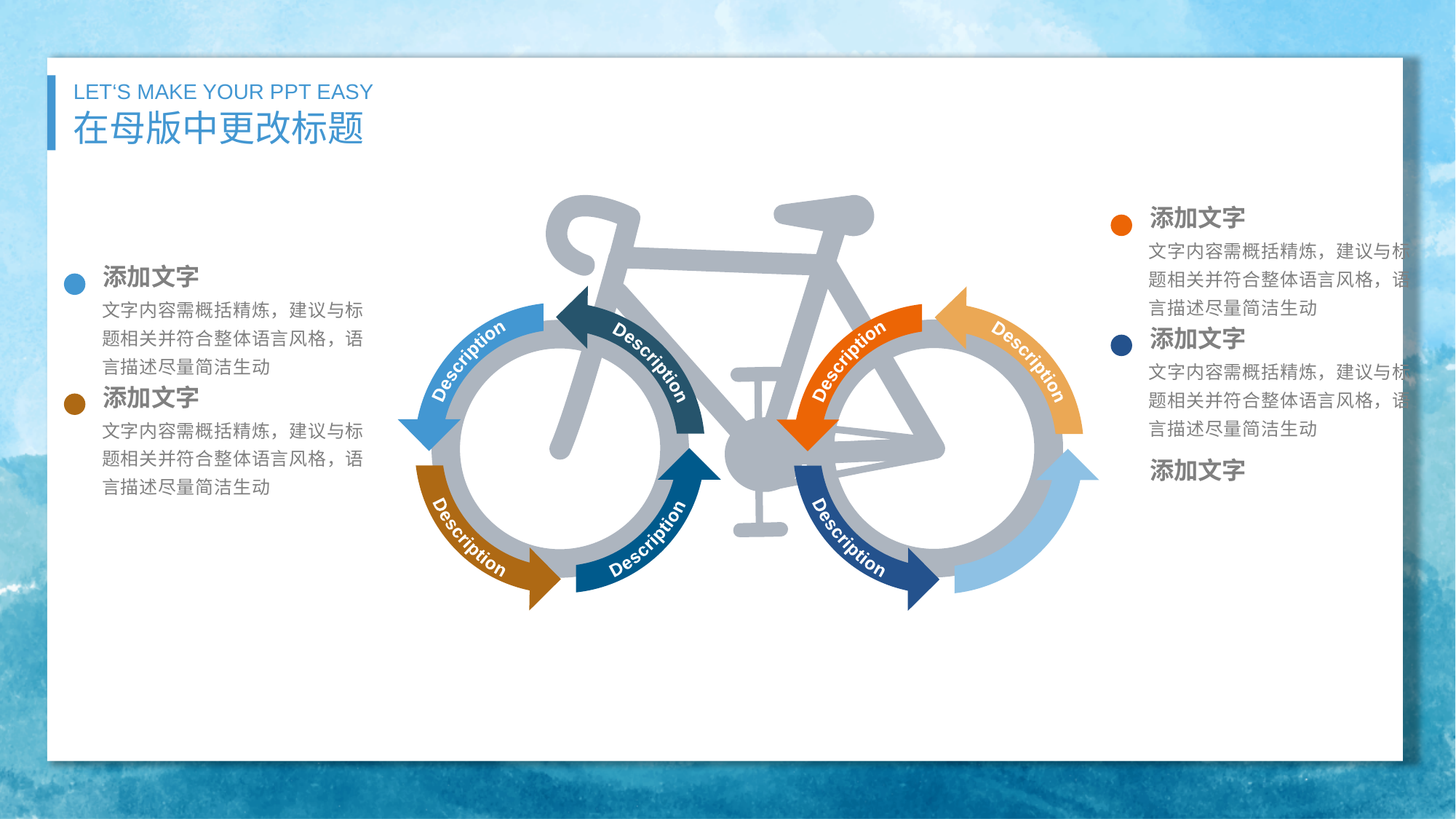

添加文字

文字内容需概括精炼，建议与标题相关并符合整体语言风格，语言描述尽量简洁生动
添加文字

文字内容需概括精炼，建议与标题相关并符合整体语言风格，语言描述尽量简洁生动
添加文字

文字内容需概括精炼，建议与标题相关并符合整体语言风格，语言描述尽量简洁生动
Description
Description
Description
Description
添加文字

文字内容需概括精炼，建议与标题相关并符合整体语言风格，语言描述尽量简洁生动
添加文字
Description
Description
Description